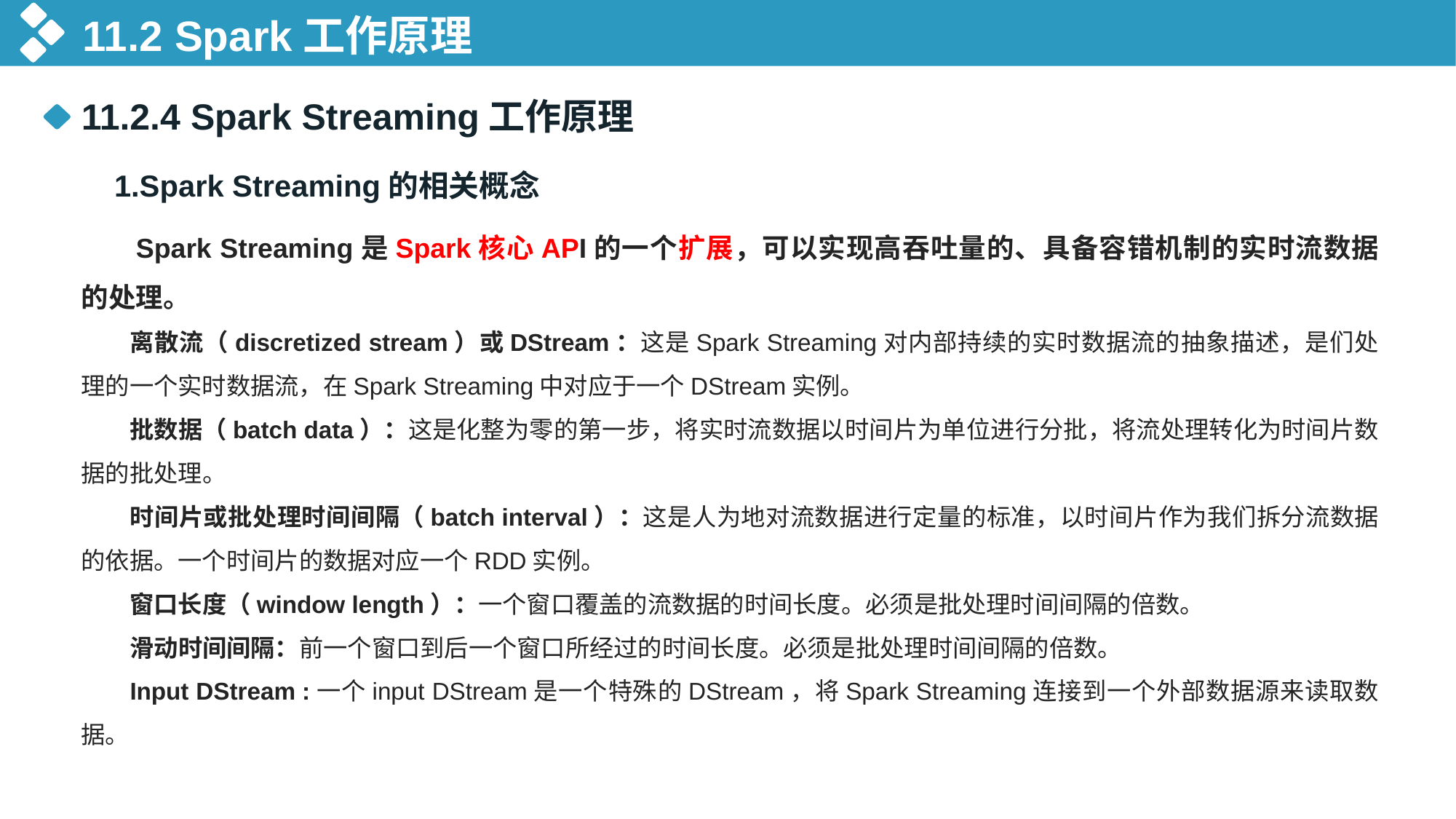

11.2 Spark工作原理
11.2.4 Spark Streaming工作原理

   1.Spark Streaming的相关概念
Spark Streaming是Spark核心API的一个扩展，可以实现高吞吐量的、具备容错机制的实时流数据的处理。
离散流（discretized stream）或DStream：这是Spark Streaming对内部持续的实时数据流的抽象描述，是们处理的一个实时数据流，在Spark Streaming中对应于一个DStream实例。
批数据（batch data）：这是化整为零的第一步，将实时流数据以时间片为单位进行分批，将流处理转化为时间片数据的批处理。
时间片或批处理时间间隔（batch interval）：这是人为地对流数据进行定量的标准，以时间片作为我们拆分流数据的依据。一个时间片的数据对应一个RDD实例。
窗口长度（window length）：一个窗口覆盖的流数据的时间长度。必须是批处理时间间隔的倍数。
滑动时间间隔：前一个窗口到后一个窗口所经过的时间长度。必须是批处理时间间隔的倍数。
Input DStream :一个input DStream是一个特殊的DStream，将Spark Streaming连接到一个外部数据源来读取数据。